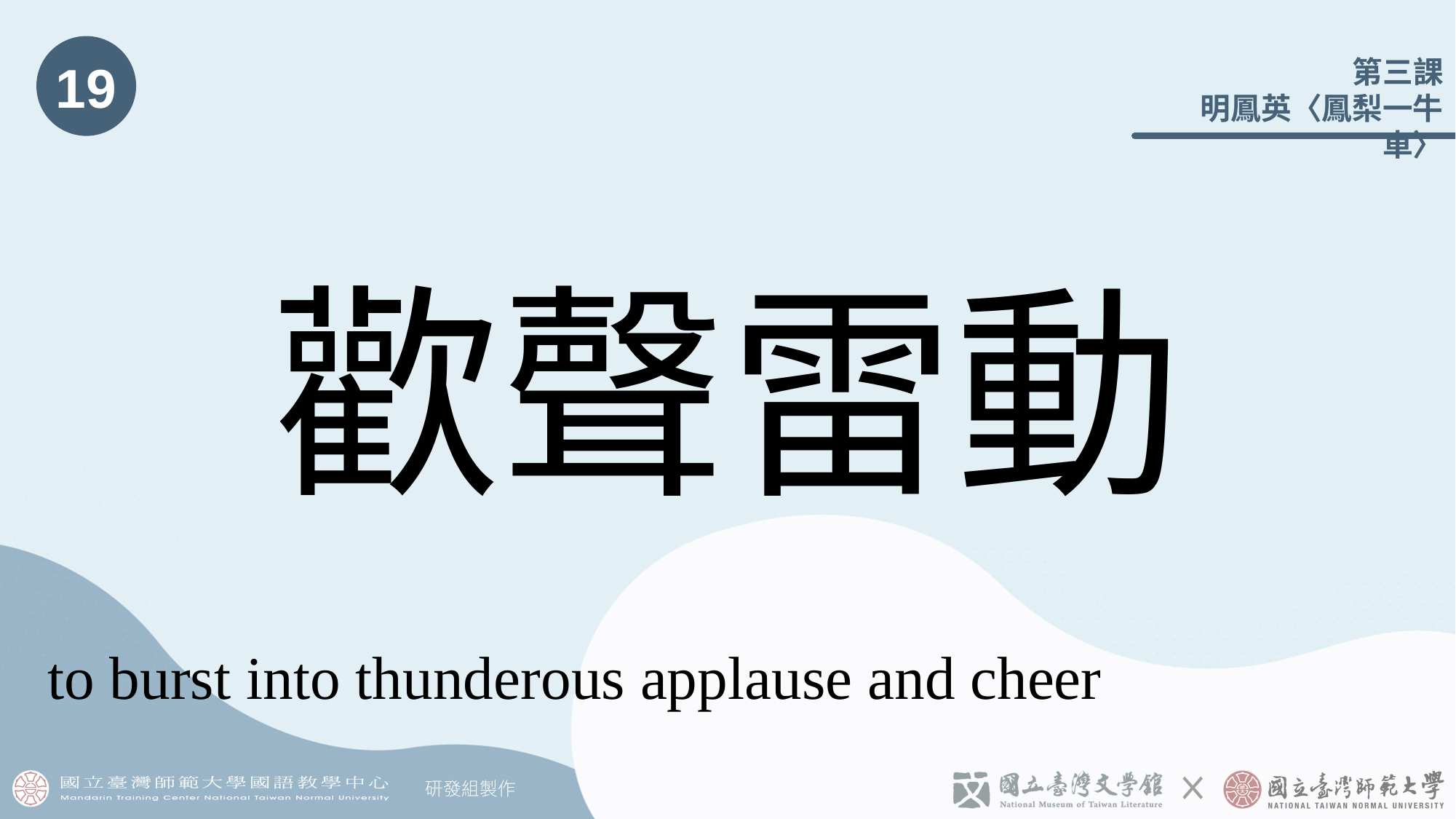

19
# 歡聲雷動
to burst into thunderous applause and cheer